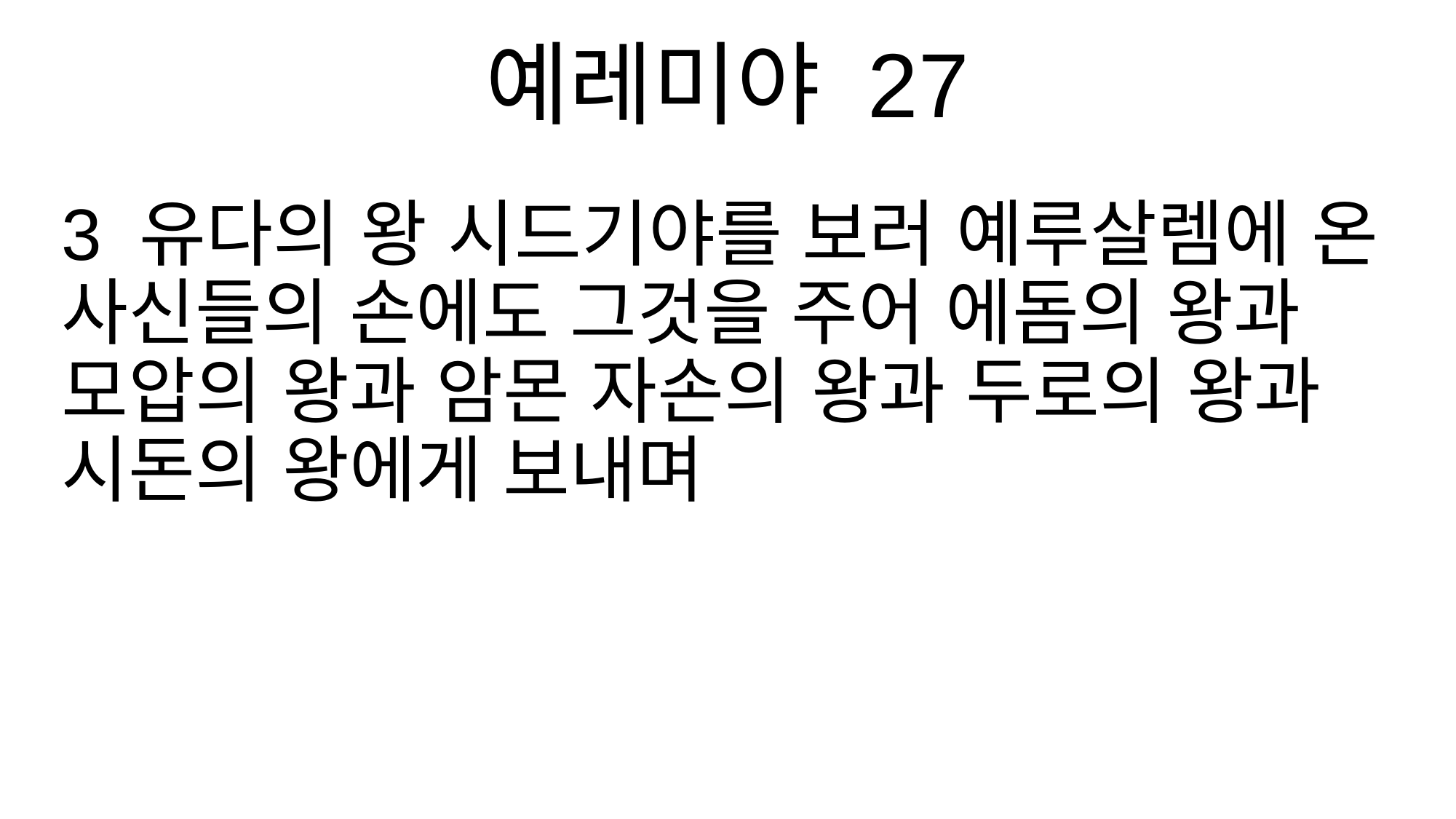

예레미야 27
3 유다의 왕 시드기야를 보러 예루살렘에 온 사신들의 손에도 그것을 주어 에돔의 왕과 모압의 왕과 암몬 자손의 왕과 두로의 왕과 시돈의 왕에게 보내며